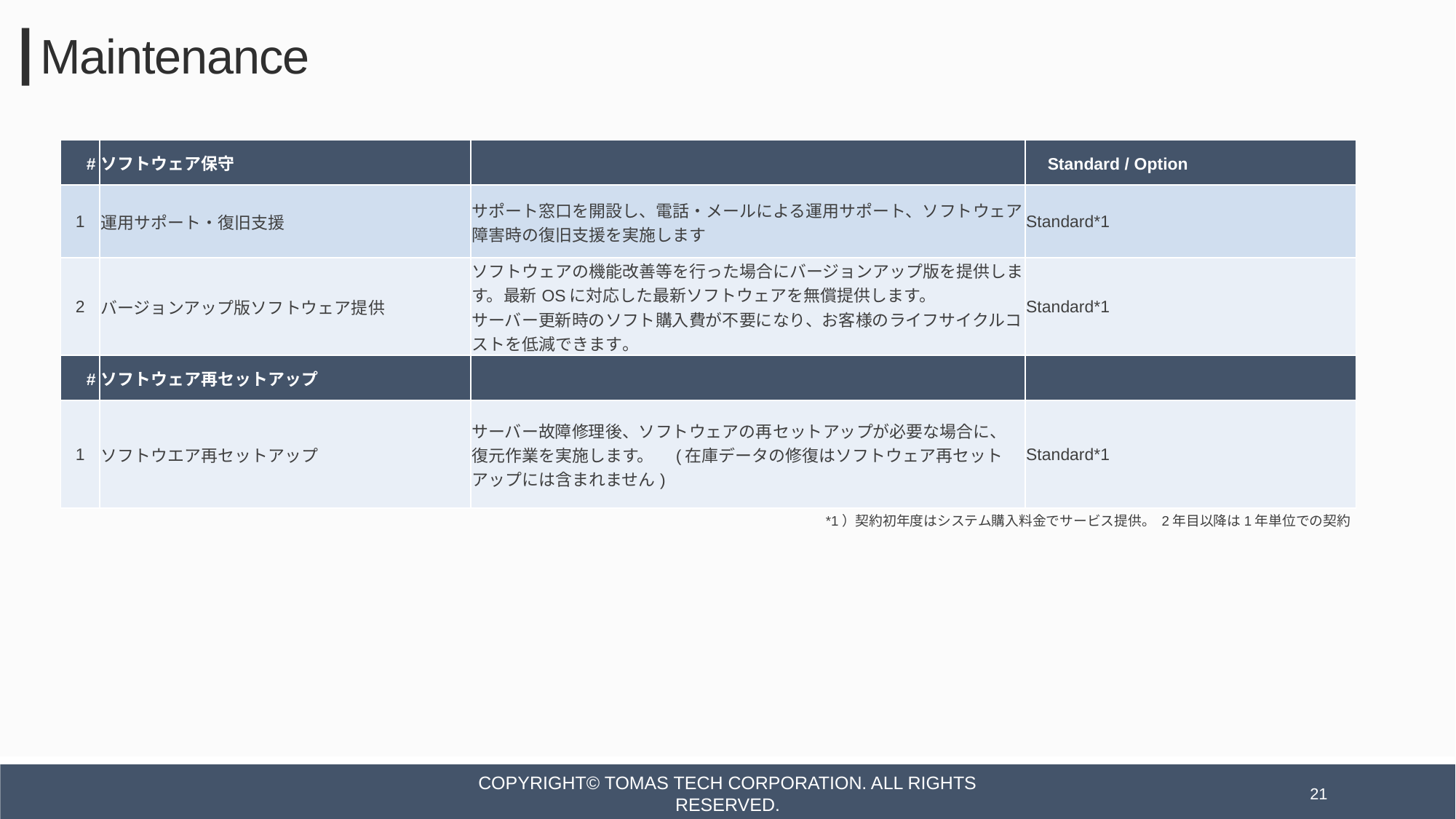

┃Maintenance
| # | ソフトウェア保守 |  | Standard / Option |
| --- | --- | --- | --- |
| 1 | 運用サポート・復旧支援 | サポート窓口を開設し、電話・メールによる運用サポート、ソフトウェア障害時の復旧支援を実施します | Standard\*1 |
| 2 | バージョンアップ版ソフトウェア提供 | ソフトウェアの機能改善等を行った場合にバージョンアップ版を提供します。最新OSに対応した最新ソフトウェアを無償提供します。 サーバー更新時のソフト購入費が不要になり、お客様のライフサイクルコストを低減できます。 | Standard\*1 |
| # | ソフトウェア再セットアップ |  |  |
| 1 | ソフトウエア再セットアップ | サーバー故障修理後、ソフトウェアの再セットアップが必要な場合に、 復元作業を実施します。　(在庫データの修復はソフトウェア再セットアップには含まれません) | Standard\*1 |
*1）契約初年度はシステム購入料金でサービス提供。 2年目以降は1年単位での契約
Copyright© TOMAS TECH CORPORATION. All rights reserved.
21